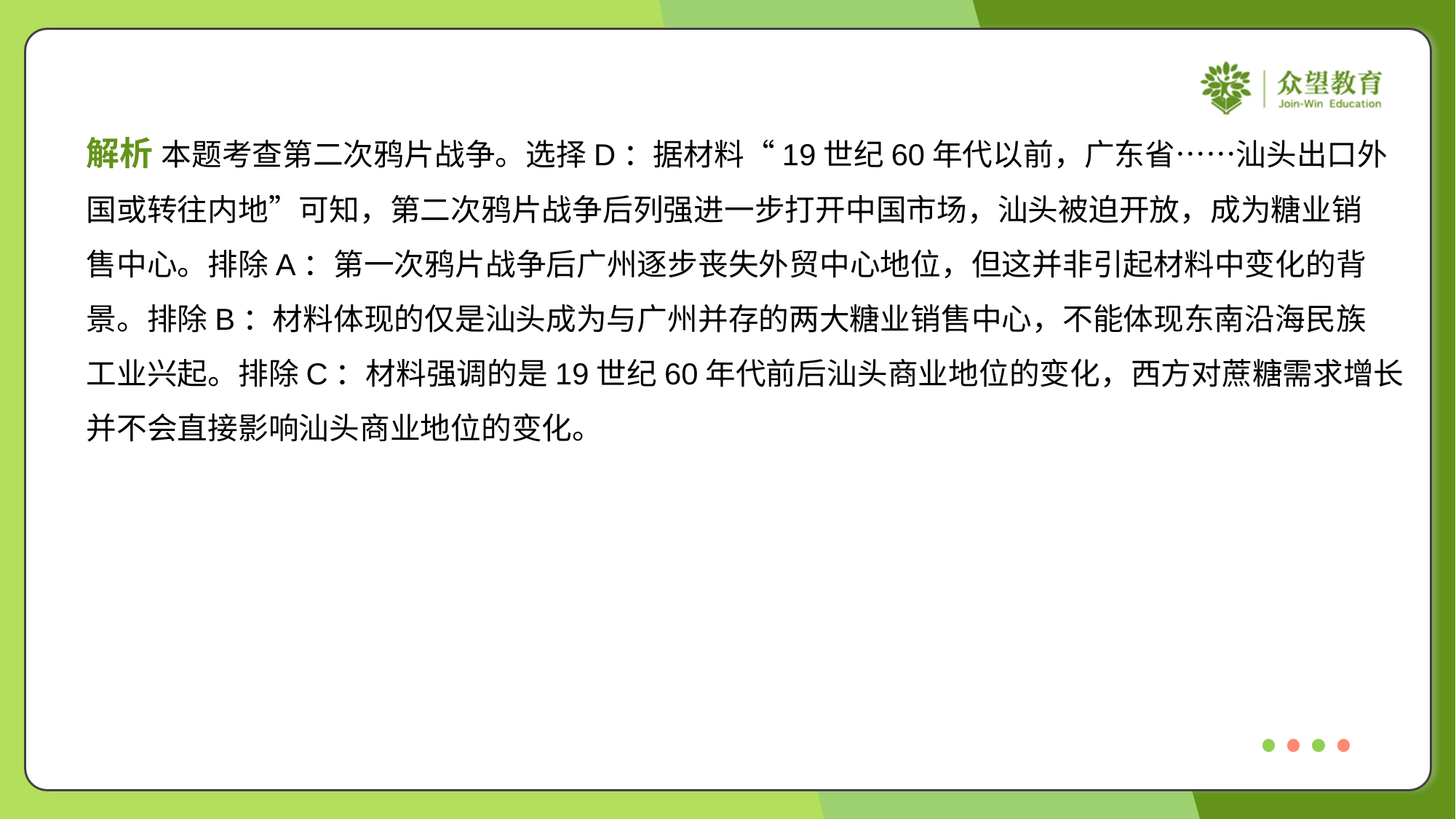

解析 本题考查第二次鸦片战争。选择D：据材料“19世纪60年代以前，广东省……汕头出口外
国或转往内地”可知，第二次鸦片战争后列强进一步打开中国市场，汕头被迫开放，成为糖业销
售中心。排除A：第一次鸦片战争后广州逐步丧失外贸中心地位，但这并非引起材料中变化的背
景。排除B：材料体现的仅是汕头成为与广州并存的两大糖业销售中心，不能体现东南沿海民族
工业兴起。排除C：材料强调的是19世纪60年代前后汕头商业地位的变化，西方对蔗糖需求增长
并不会直接影响汕头商业地位的变化。